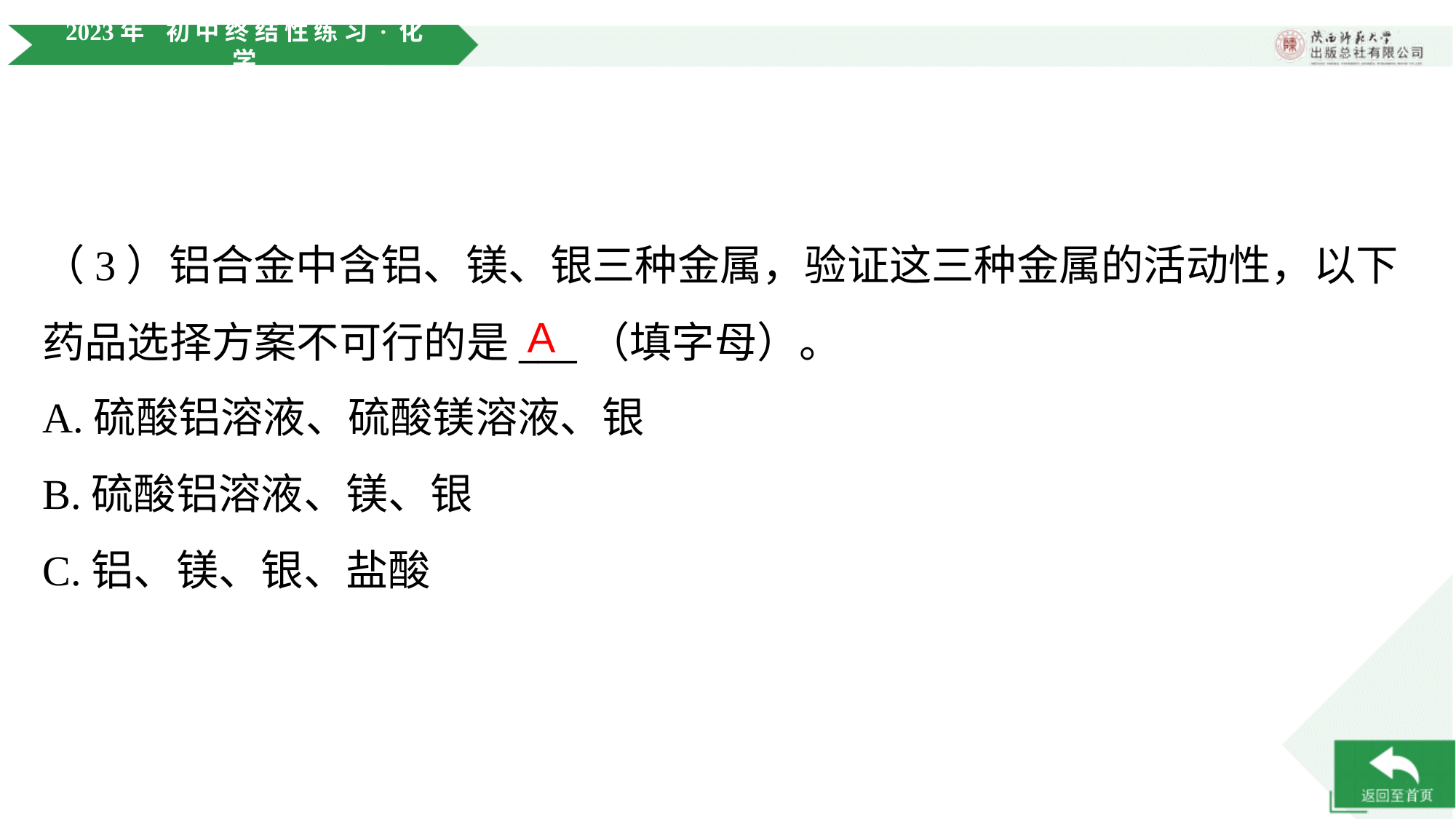

（3）铝合金中含铝、镁、银三种金属，验证这三种金属的活动性，以下
药品选择方案不可行的是___（填字母）。
A
A.硫酸铝溶液、硫酸镁溶液、银
B.硫酸铝溶液、镁、银
C.铝、镁、银、盐酸